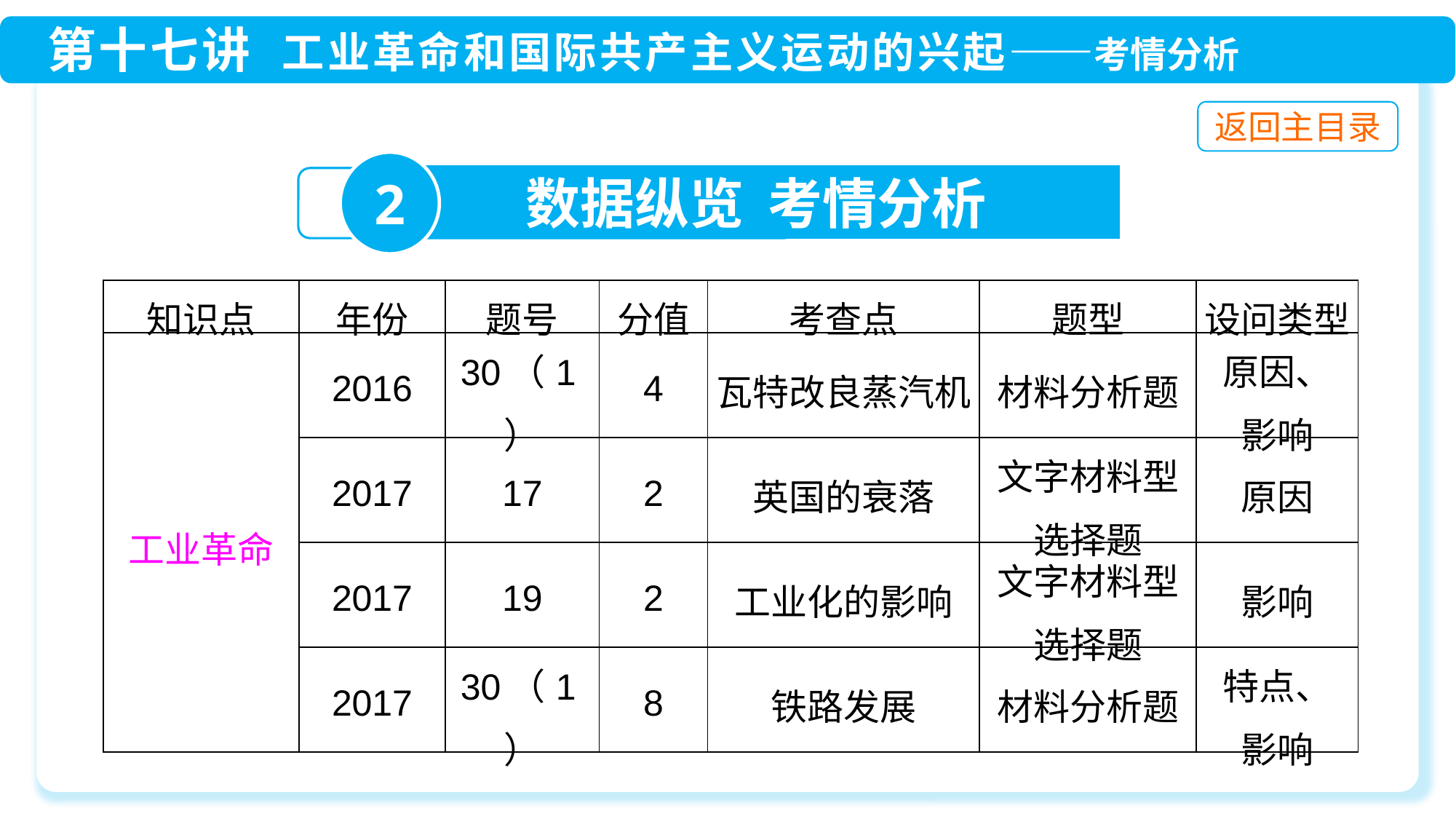

2
数据纵览  考情分析

| 知识点 | 年份 | 题号 | 分值 | 考查点 | 题型 | 设问类型 |
| --- | --- | --- | --- | --- | --- | --- |
| 工业革命 | 2016 | 30（1） | 4 | 瓦特改良蒸汽机 | 材料分析题 | 原因、 影响 |
|  | 2017 | 17 | 2 | 英国的衰落 | 文字材料型选择题 | 原因 |
|  | 2017 | 19 | 2 | 工业化的影响 | 文字材料型选择题 | 影响 |
|  | 2017 | 30（1） | 8 | 铁路发展 | 材料分析题 | 特点、 影响 |